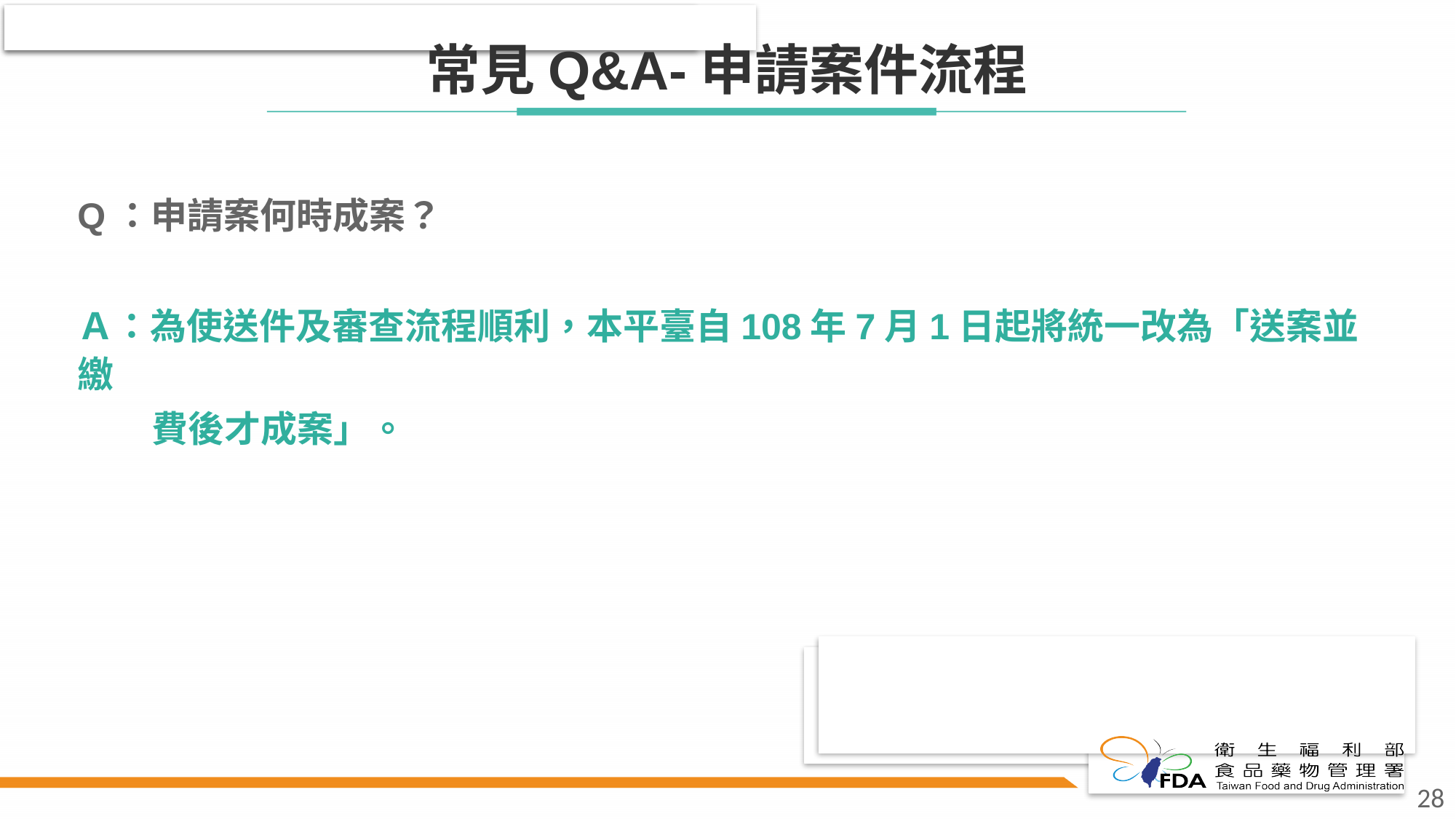

# 常見Q&A-申請案件流程

Q：申請案何時成案？

Ａ：為使送件及審查流程順利，本平臺自108年7月1日起將統一改為「送案並繳
        費後才成案」。